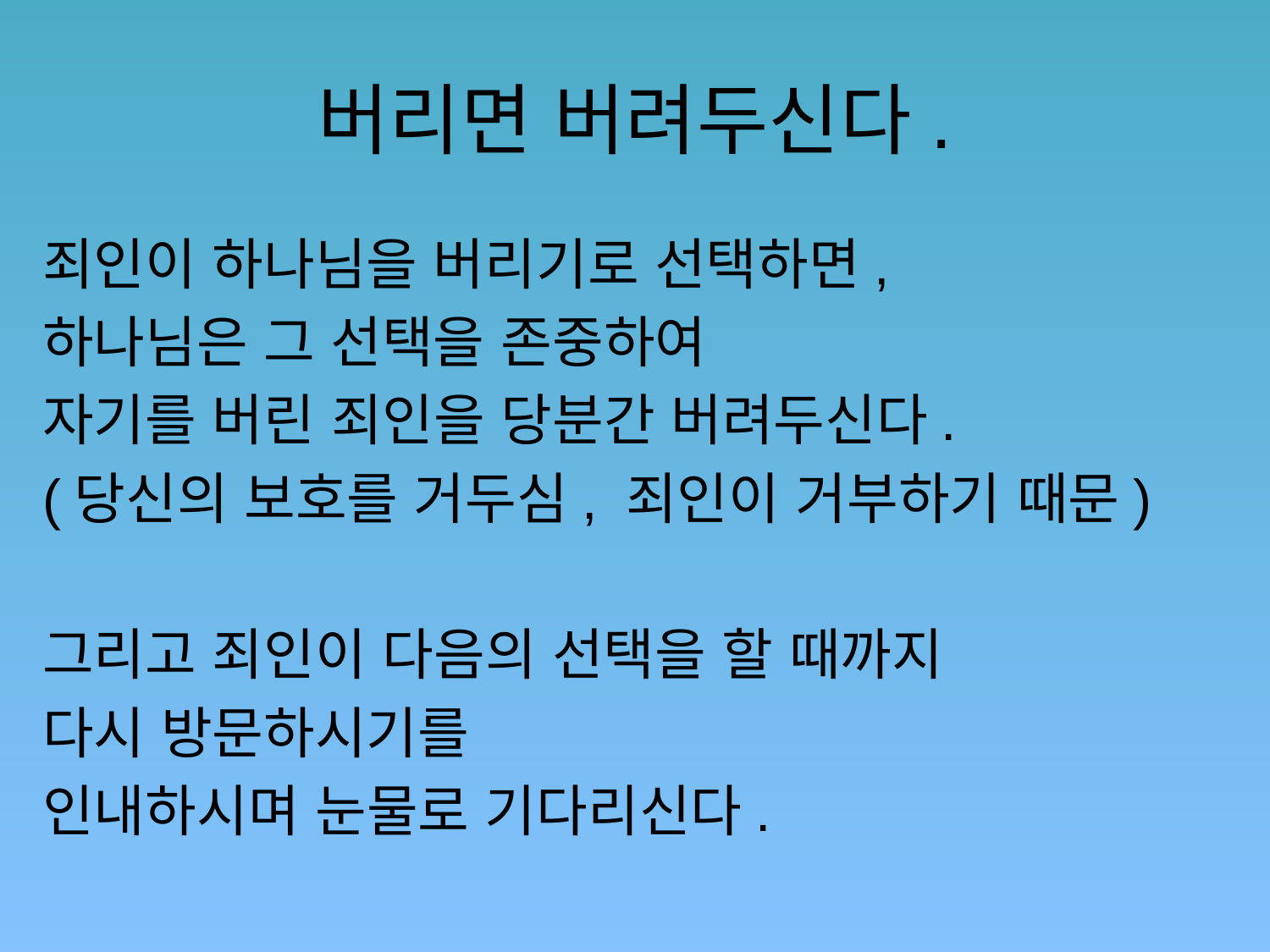

# 버리면 버려두신다.
죄인이 하나님을 버리기로 선택하면,
하나님은 그 선택을 존중하여
자기를 버린 죄인을 당분간 버려두신다.
(당신의 보호를 거두심, 죄인이 거부하기 때문)

그리고 죄인이 다음의 선택을 할 때까지
다시 방문하시기를
인내하시며 눈물로 기다리신다.